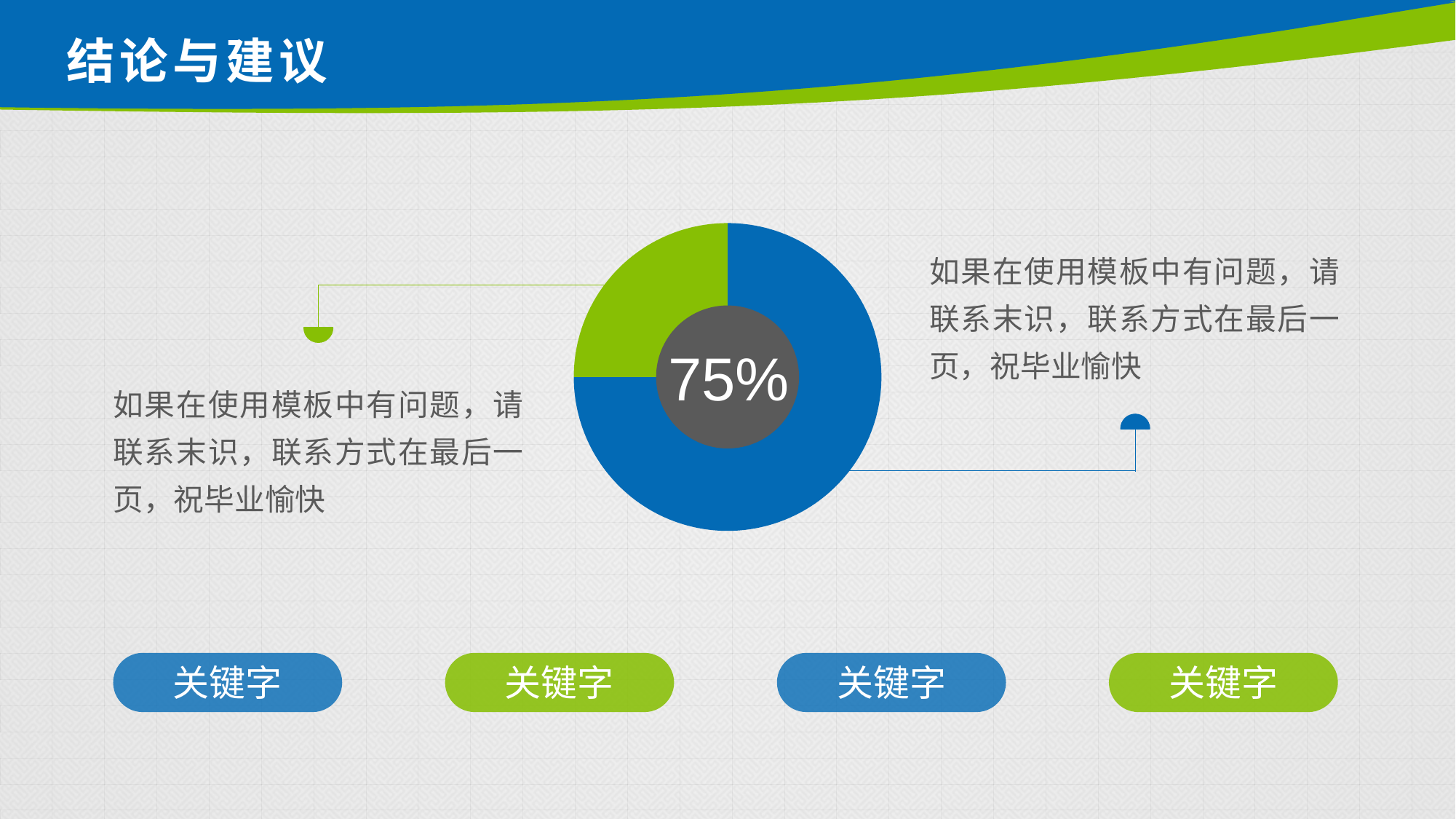

# 结论与建议

### Chart

| Category | 销售额 |
|---|---|
| 第一季度 | 75.0 |
| 第二季度 | 25.0 |
如果在使用模板中有问题，请联系末识，联系方式在最后一页，祝毕业愉快

75%
如果在使用模板中有问题，请联系末识，联系方式在最后一页，祝毕业愉快

关键字

关键字

关键字

关键字